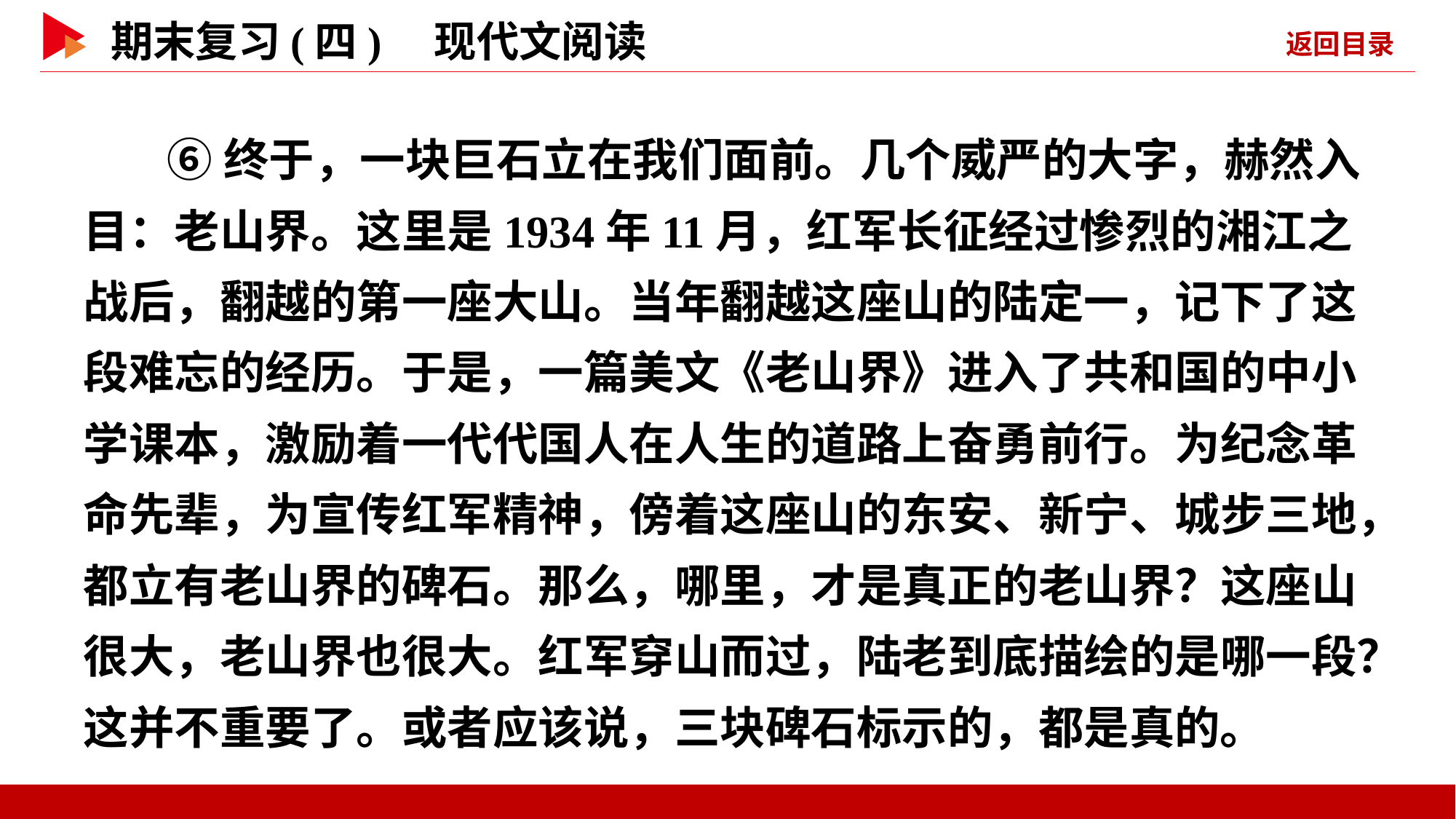

⑥终于，一块巨石立在我们面前。几个威严的大字，赫然入目：老山界。这里是1934年11月，红军长征经过惨烈的湘江之战后，翻越的第一座大山。当年翻越这座山的陆定一，记下了这段难忘的经历。于是，一篇美文《老山界》进入了共和国的中小学课本，激励着一代代国人在人生的道路上奋勇前行。为纪念革命先辈，为宣传红军精神，傍着这座山的东安、新宁、城步三地，都立有老山界的碑石。那么，哪里，才是真正的老山界？这座山很大，老山界也很大。红军穿山而过，陆老到底描绘的是哪一段？这并不重要了。或者应该说，三块碑石标示的，都是真的。